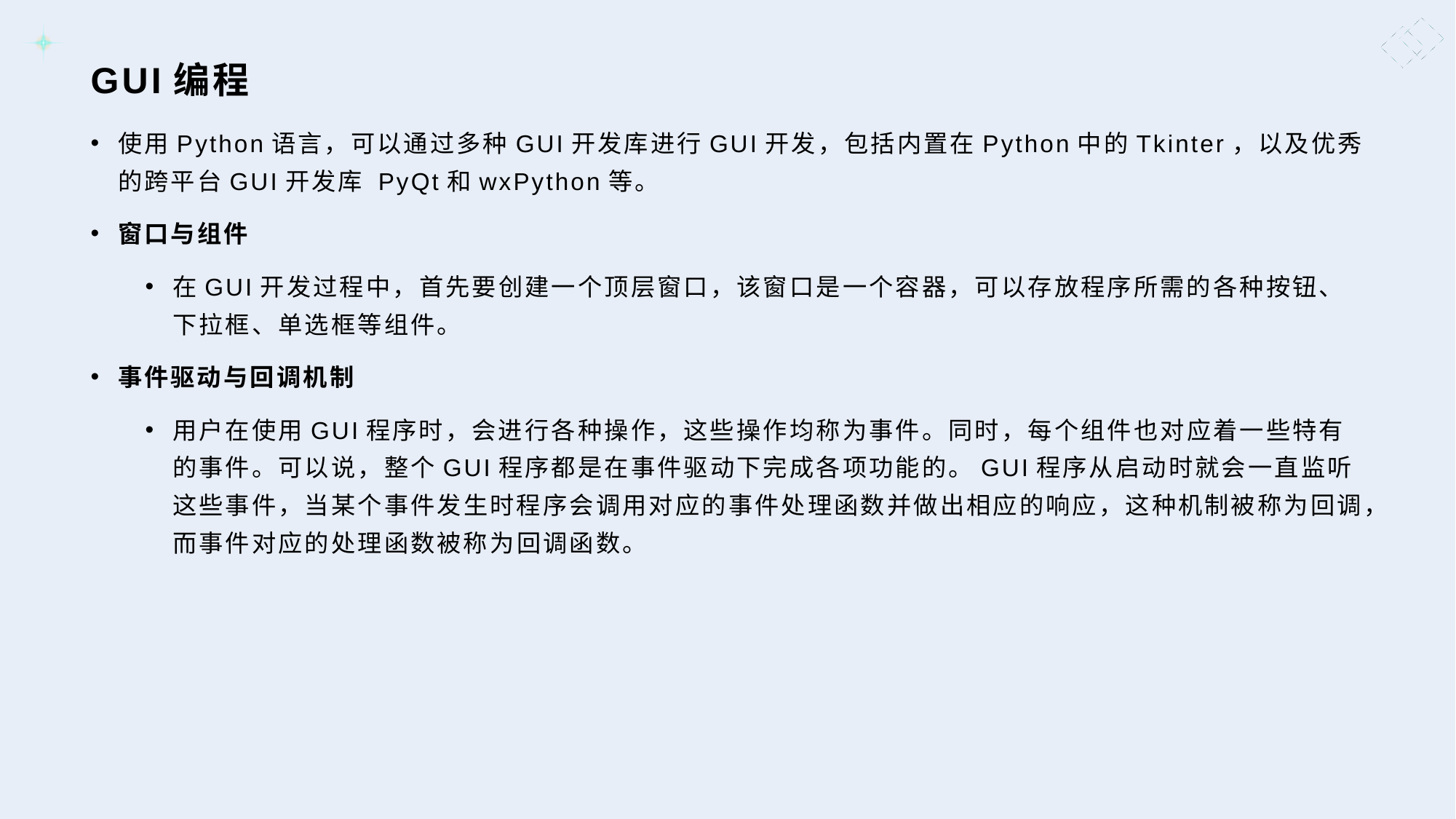

# GUI编程
使用Python语言，可以通过多种GUI开发库进行GUI开发，包括内置在Python中的Tkinter，以及优秀的跨平台GUI开发库 PyQt和wxPython等。
窗口与组件
在GUI开发过程中，首先要创建一个顶层窗口，该窗口是一个容器，可以存放程序所需的各种按钮、下拉框、单选框等组件。
事件驱动与回调机制
用户在使用GUI程序时，会进行各种操作，这些操作均称为事件。同时，每个组件也对应着一些特有的事件。可以说，整个GUI程序都是在事件驱动下完成各项功能的。GUI程序从启动时就会一直监听这些事件，当某个事件发生时程序会调用对应的事件处理函数并做出相应的响应，这种机制被称为回调，而事件对应的处理函数被称为回调函数。